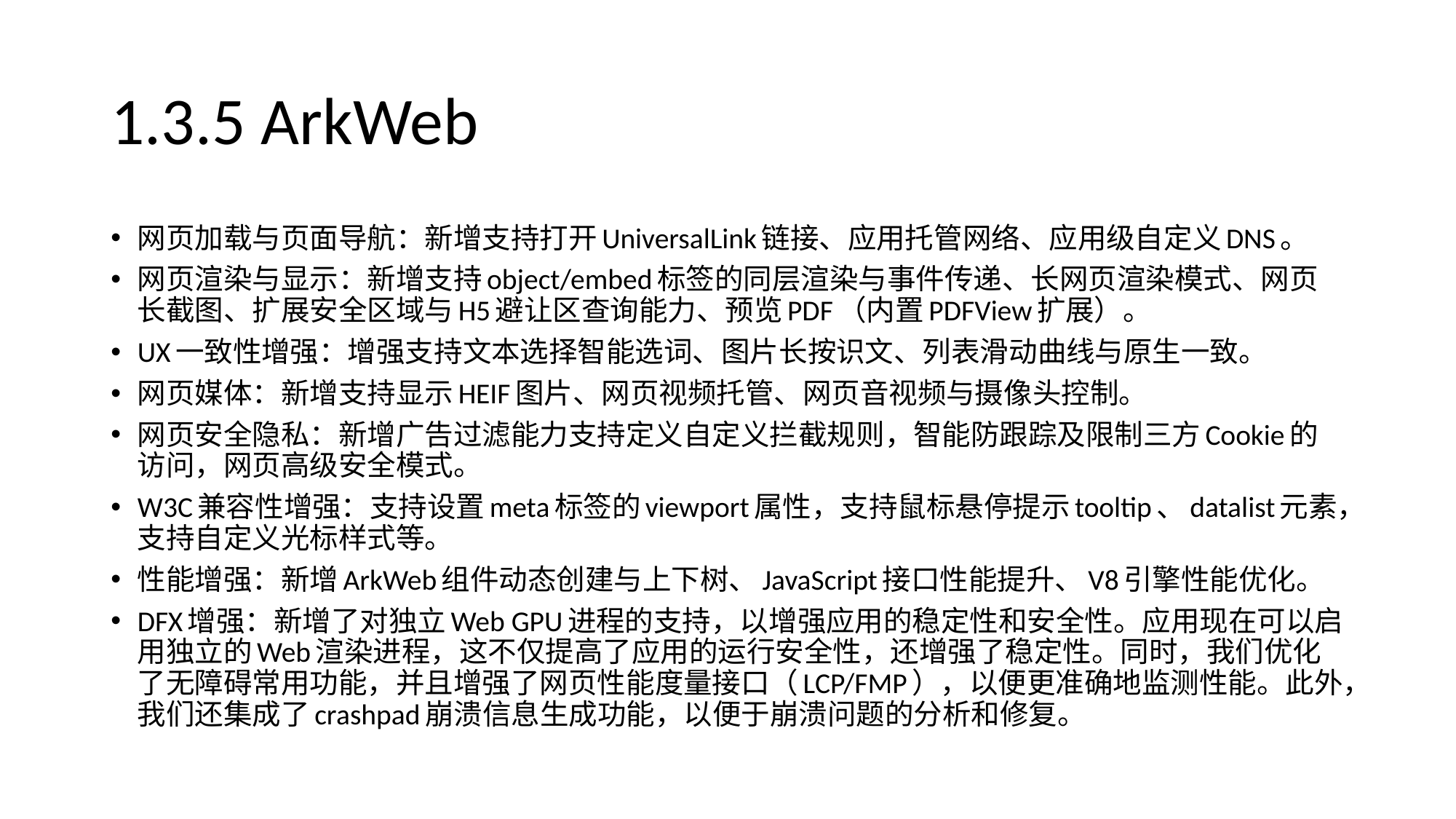

# 1.3.5 ArkWeb
网页加载与页面导航：新增支持打开UniversalLink链接、应用托管网络、应用级自定义DNS。
网页渲染与显示：新增支持object/embed标签的同层渲染与事件传递、长网页渲染模式、网页长截图、扩展安全区域与H5避让区查询能力、预览PDF（内置PDFView扩展）。
UX一致性增强：增强支持文本选择智能选词、图片长按识文、列表滑动曲线与原生一致。
网页媒体：新增支持显示HEIF图片、网页视频托管、网页音视频与摄像头控制。
网页安全隐私：新增广告过滤能力支持定义自定义拦截规则，智能防跟踪及限制三方Cookie的访问，网页高级安全模式。
W3C兼容性增强：支持设置meta标签的viewport属性，支持鼠标悬停提示tooltip、datalist元素，支持自定义光标样式等。
性能增强：新增ArkWeb组件动态创建与上下树、JavaScript接口性能提升、V8引擎性能优化。
DFX增强：新增了对独立Web GPU进程的支持，以增强应用的稳定性和安全性。应用现在可以启用独立的Web渲染进程，这不仅提高了应用的运行安全性，还增强了稳定性。同时，我们优化了无障碍常用功能，并且增强了网页性能度量接口（LCP/FMP），以便更准确地监测性能。此外，我们还集成了crashpad崩溃信息生成功能，以便于崩溃问题的分析和修复。